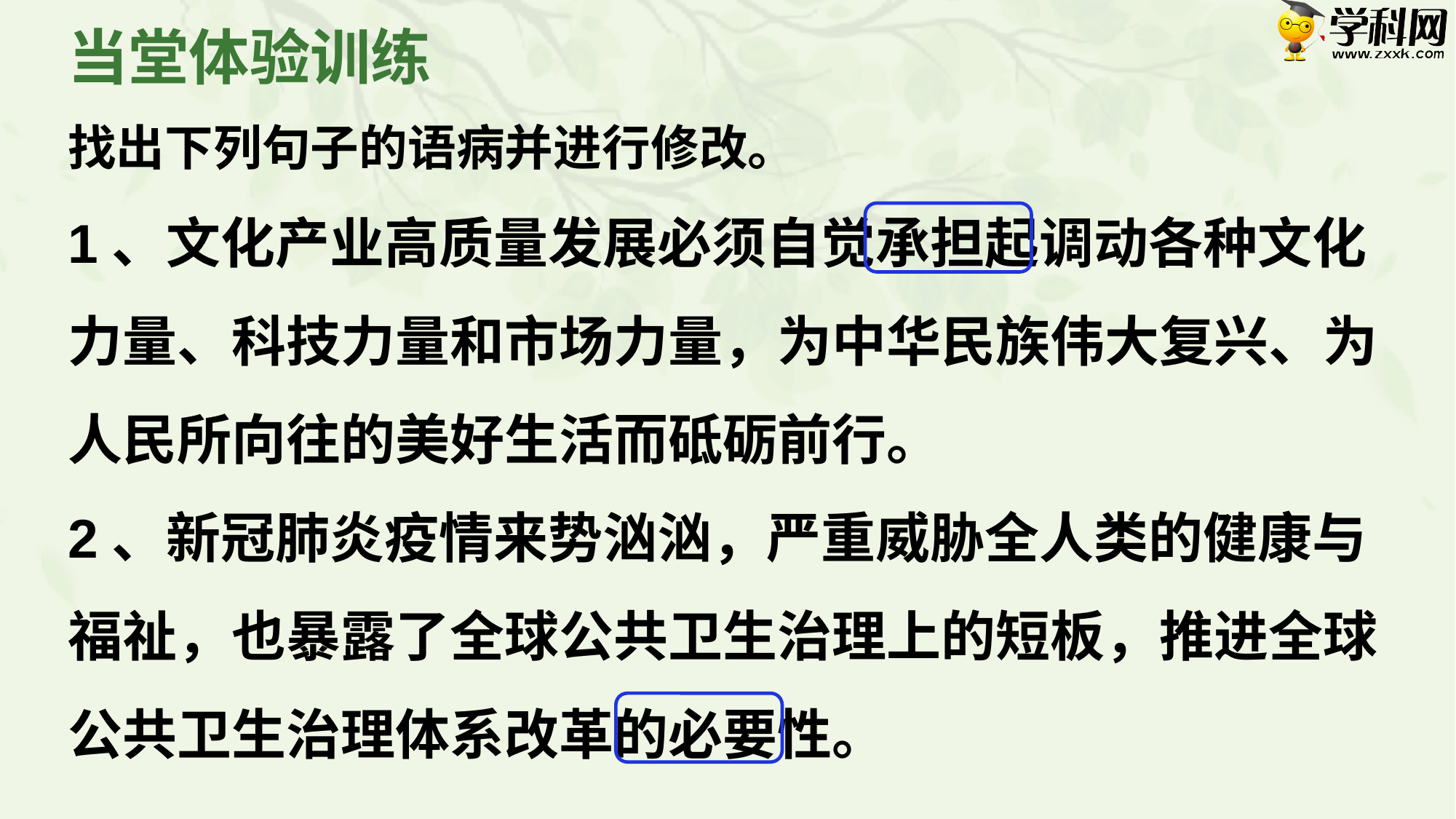

当堂体验训练
找出下列句子的语病并进行修改。
1、文化产业高质量发展必须自觉承担起调动各种文化力量、科技力量和市场力量，为中华民族伟大复兴、为人民所向往的美好生活而砥砺前行。
2、新冠肺炎疫情来势汹汹，严重威胁全人类的健康与福祉，也暴露了全球公共卫生治理上的短板，推进全球公共卫生治理体系改革的必要性。